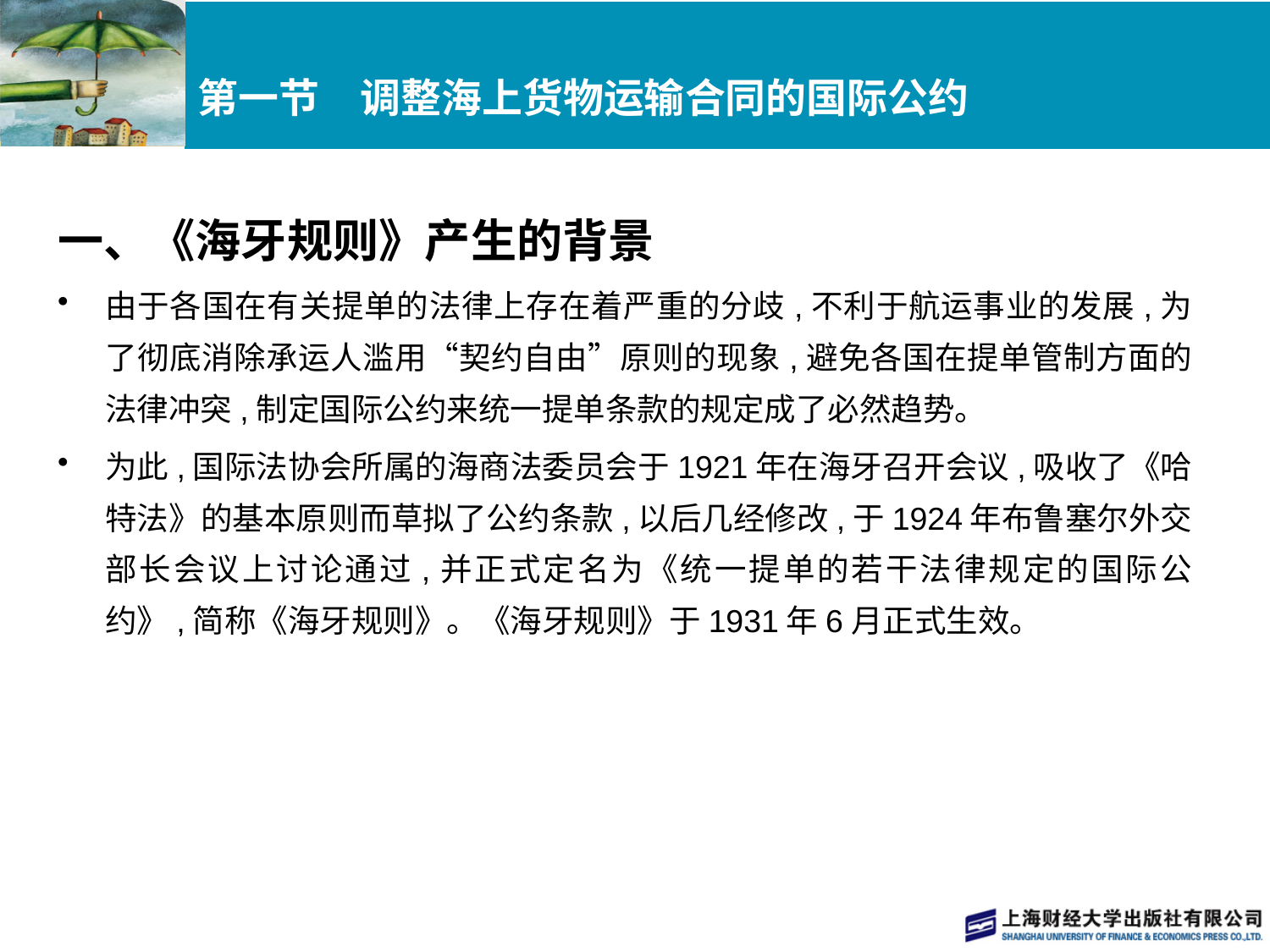

# 第一节　调整海上货物运输合同的国际公约
一、《海牙规则》产生的背景
由于各国在有关提单的法律上存在着严重的分歧,不利于航运事业的发展,为了彻底消除承运人滥用“契约自由”原则的现象,避免各国在提单管制方面的法律冲突,制定国际公约来统一提单条款的规定成了必然趋势。
为此,国际法协会所属的海商法委员会于1921年在海牙召开会议,吸收了《哈特法》的基本原则而草拟了公约条款,以后几经修改,于1924年布鲁塞尔外交部长会议上讨论通过,并正式定名为《统一提单的若干法律规定的国际公约》,简称《海牙规则》。《海牙规则》于1931年6月正式生效。